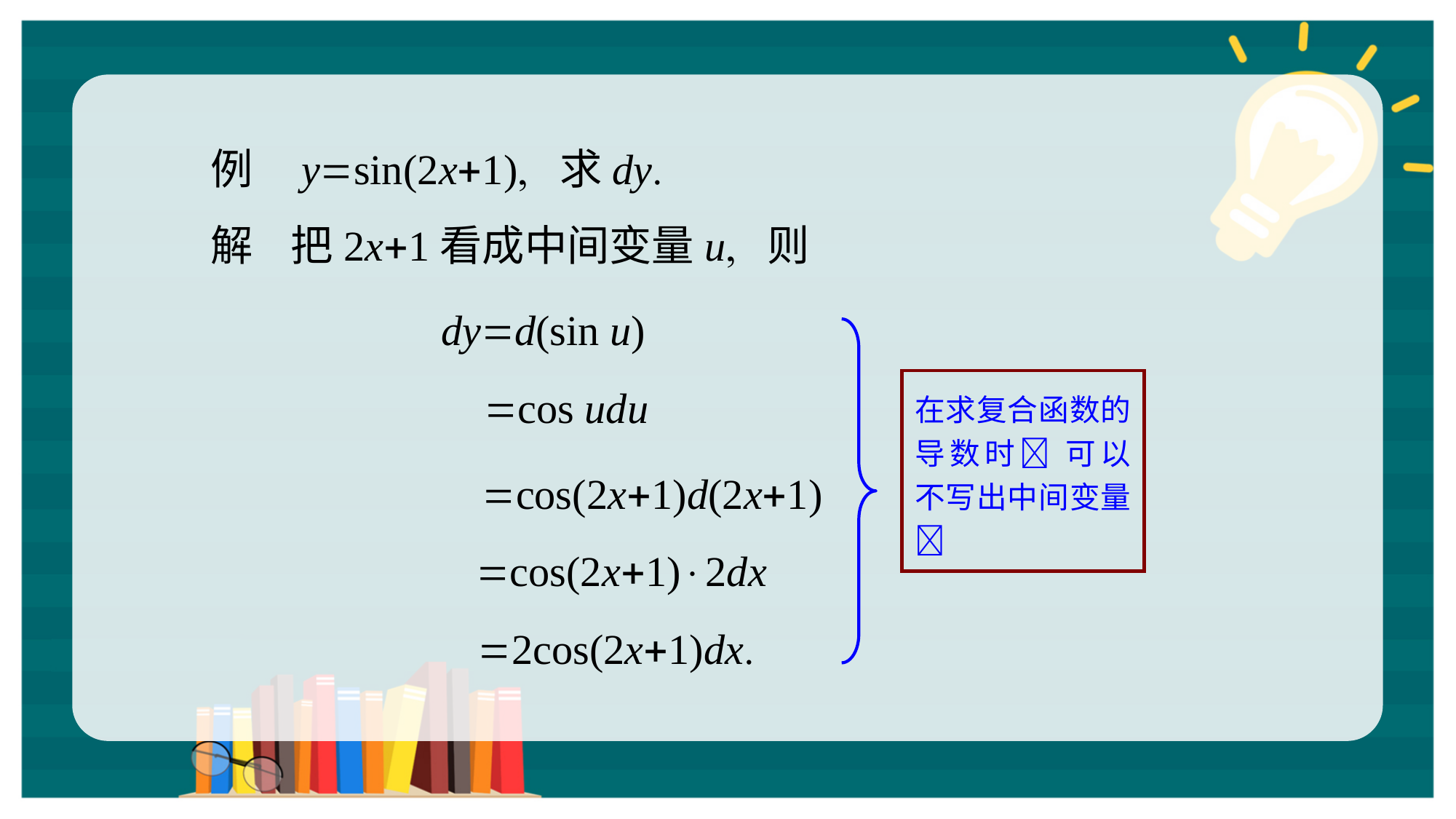

例    y=sin(2x+1),  求dy.
解    把2x+1看成中间变量u,  则
dy=d(sin u)

=cos udu
在求复合函数的导数时, 可以不写出中间变量.

=cos(2x+1)d(2x+1)
=cos(2x+1)⋅2dx
=2cos(2x+1)dx.